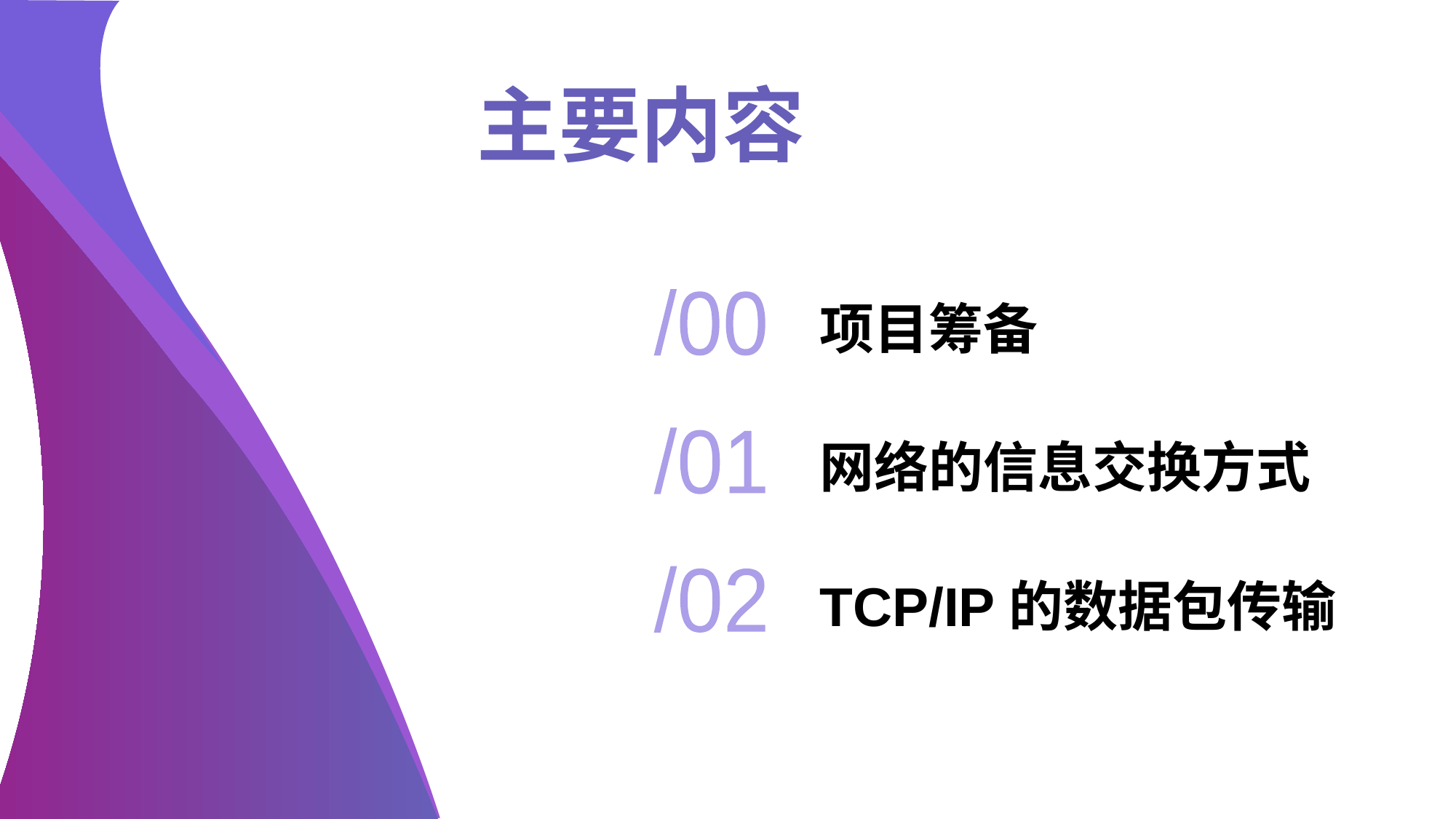

主要内容
# 项目筹备
/00
网络的信息交换方式
/01
TCP/IP的数据包传输
/02